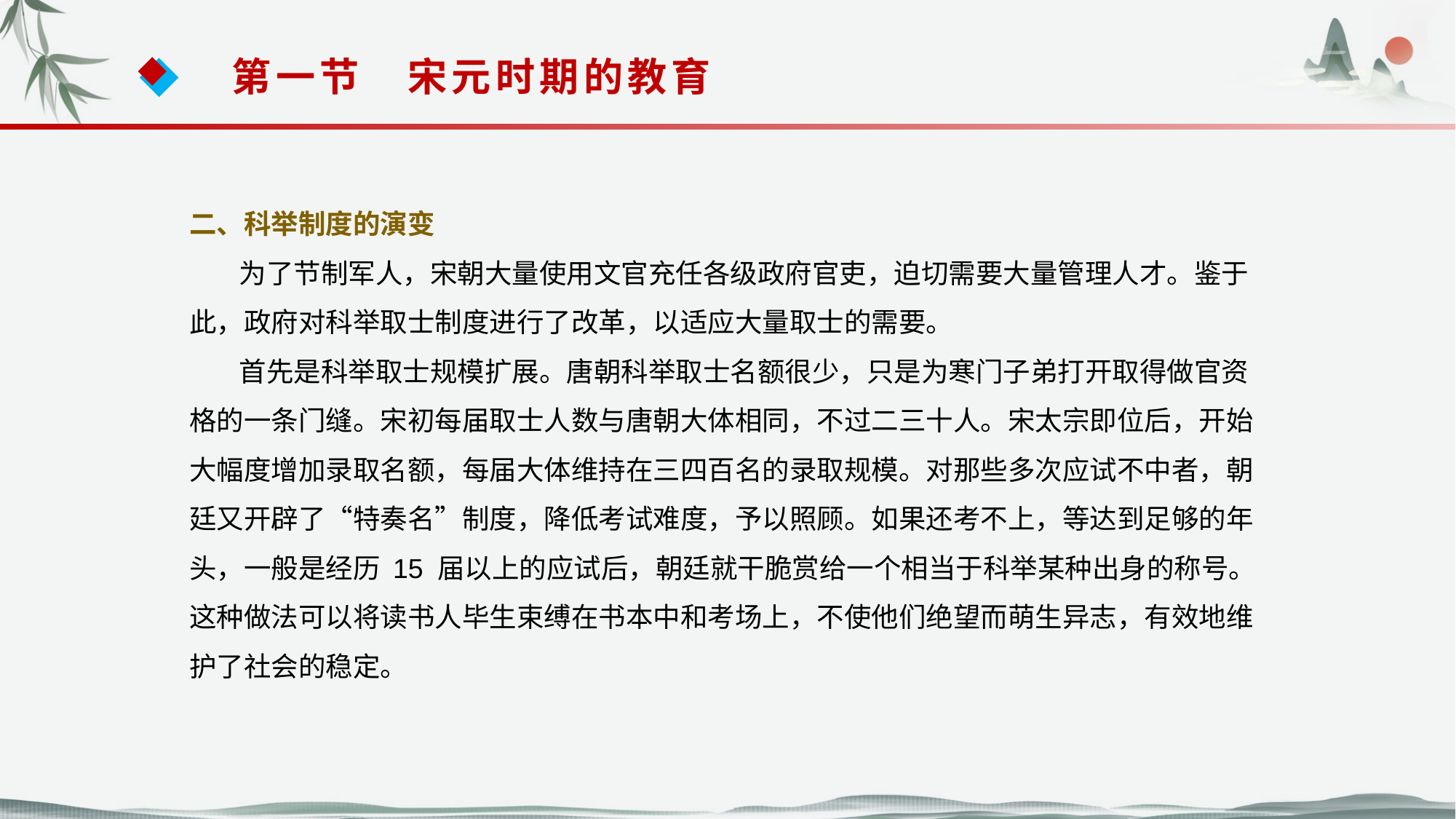

第一节　宋元时期的教育

二、科举制度的演变
       为了节制军人，宋朝大量使用文官充任各级政府官吏，迫切需要大量管理人才。鉴于
此，政府对科举取士制度进行了改革，以适应大量取士的需要。
       首先是科举取士规模扩展。唐朝科举取士名额很少，只是为寒门子弟打开取得做官资格的一条门缝。宋初每届取士人数与唐朝大体相同，不过二三十人。宋太宗即位后，开始大幅度增加录取名额，每届大体维持在三四百名的录取规模。对那些多次应试不中者，朝廷又开辟了“特奏名”制度，降低考试难度，予以照顾。如果还考不上，等达到足够的年头，一般是经历 15 届以上的应试后，朝廷就干脆赏给一个相当于科举某种出身的称号。这种做法可以将读书人毕生束缚在书本中和考场上，不使他们绝望而萌生异志，有效地维护了社会的稳定。